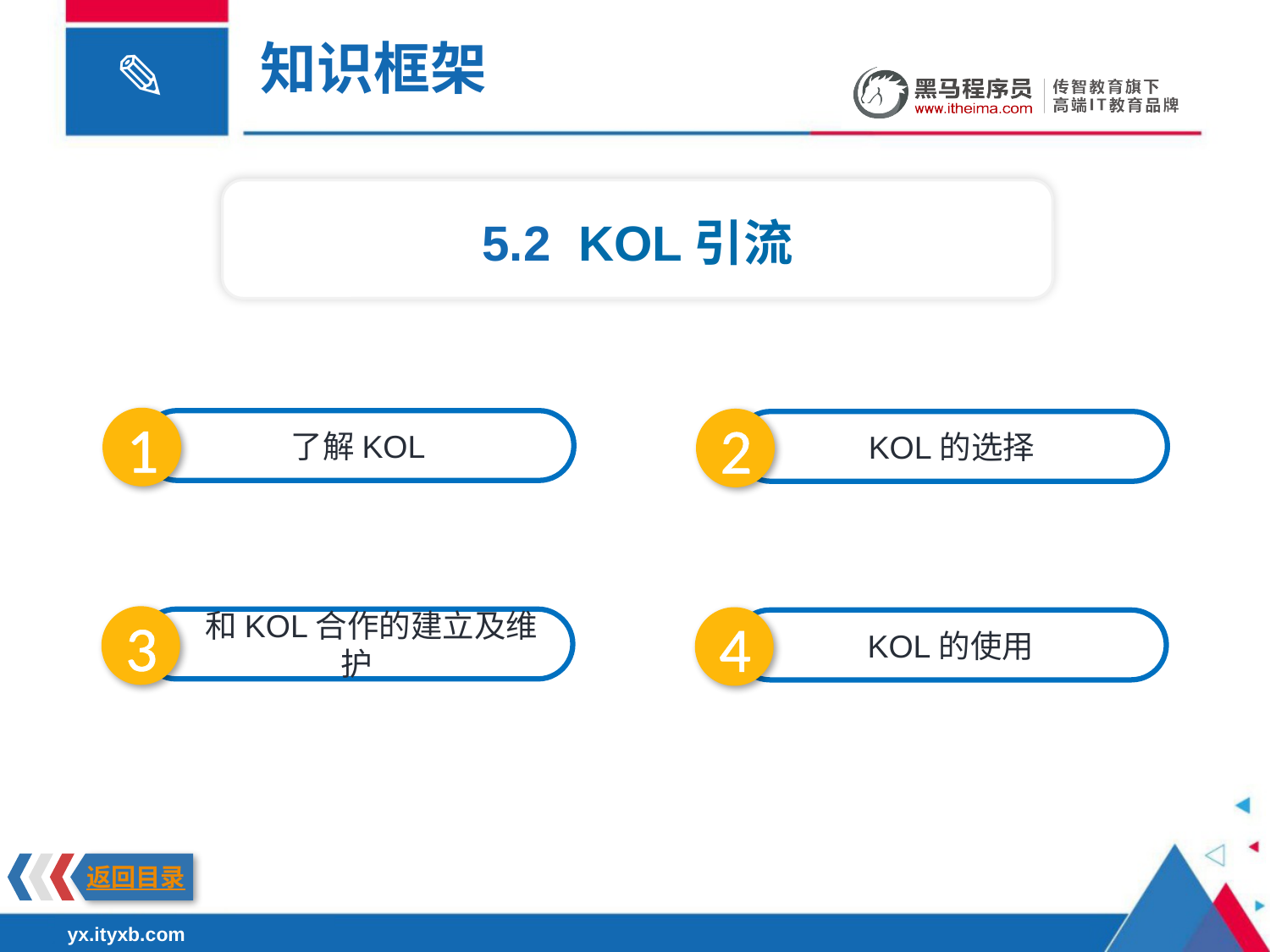

知识框架

5.2  KOL引流
1
2
了解KOL
KOL的选择
3
4
   和KOL合作的建立及维护
KOL的使用

返回目录